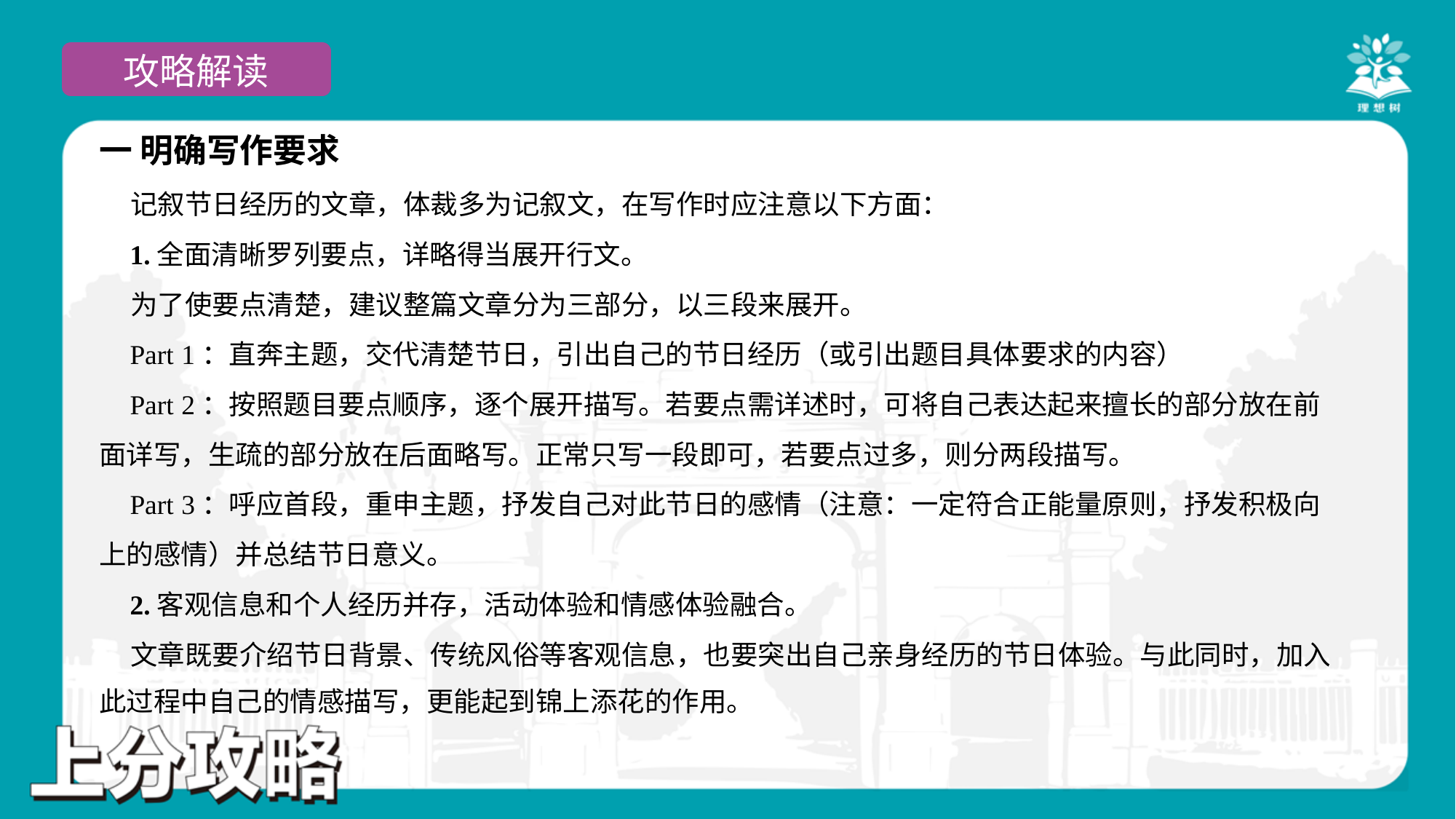

一 明确写作要求
    记叙节日经历的文章，体裁多为记叙文，在写作时应注意以下方面：
    1.全面清晰罗列要点，详略得当展开行文。
    为了使要点清楚，建议整篇文章分为三部分，以三段来展开。
    Part 1：直奔主题，交代清楚节日，引出自己的节日经历（或引出题目具体要求的内容）
    Part 2：按照题目要点顺序，逐个展开描写。若要点需详述时，可将自己表达起来擅长的部分放在前
面详写，生疏的部分放在后面略写。正常只写一段即可，若要点过多，则分两段描写。
    Part 3：呼应首段，重申主题，抒发自己对此节日的感情（注意：一定符合正能量原则，抒发积极向
上的感情）并总结节日意义。
    2.客观信息和个人经历并存，活动体验和情感体验融合。
    文章既要介绍节日背景、传统风俗等客观信息，也要突出自己亲身经历的节日体验。与此同时，加入
此过程中自己的情感描写，更能起到锦上添花的作用。